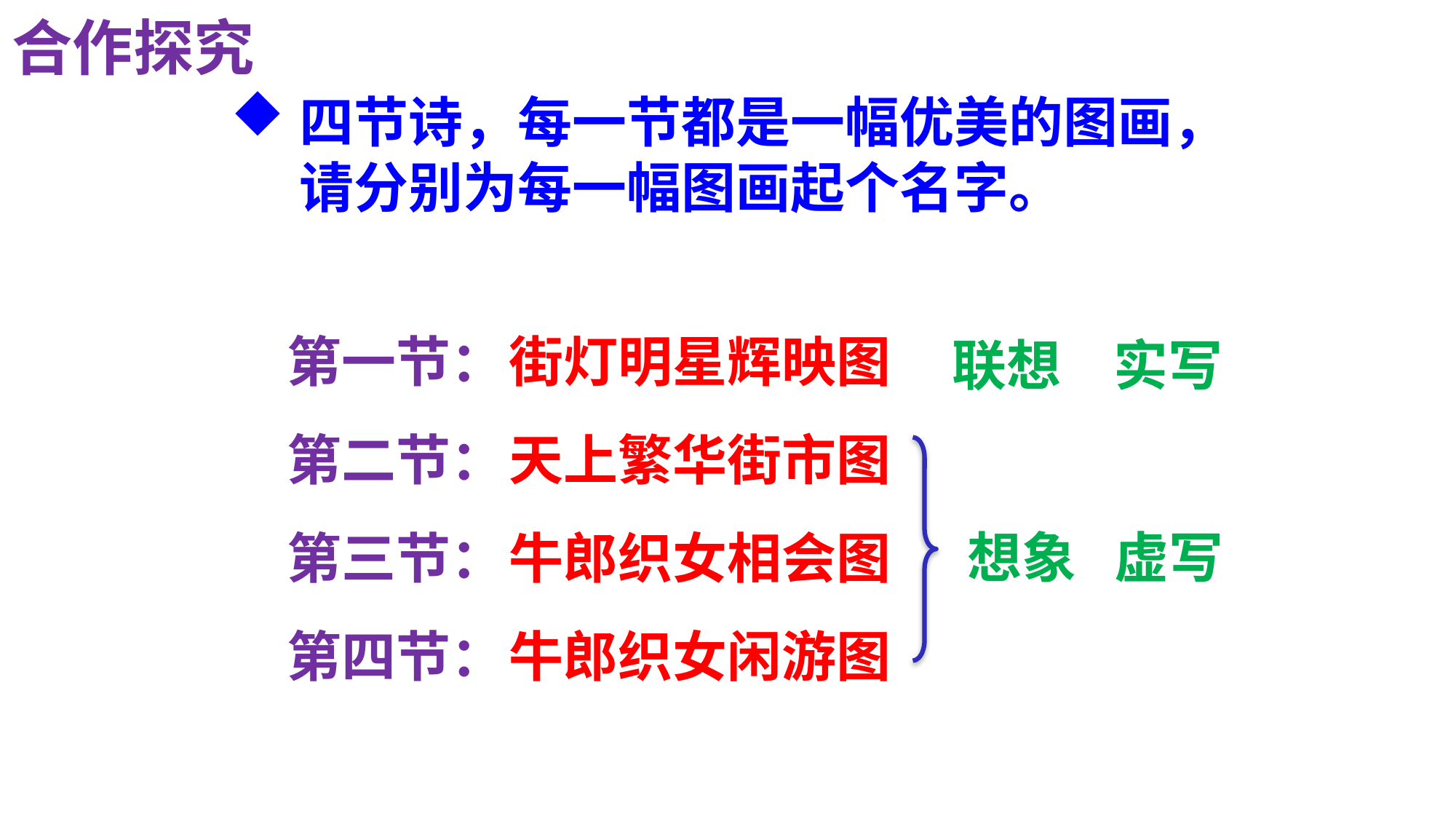

合作探究
四节诗，每一节都是一幅优美的图画，请分别为每一幅图画起个名字。
第一节：
第二节：
第三节：
第四节：
街灯明星辉映图
天上繁华街市图
牛郎织女相会图
牛郎织女闲游图
联想
实写

想象
虚写